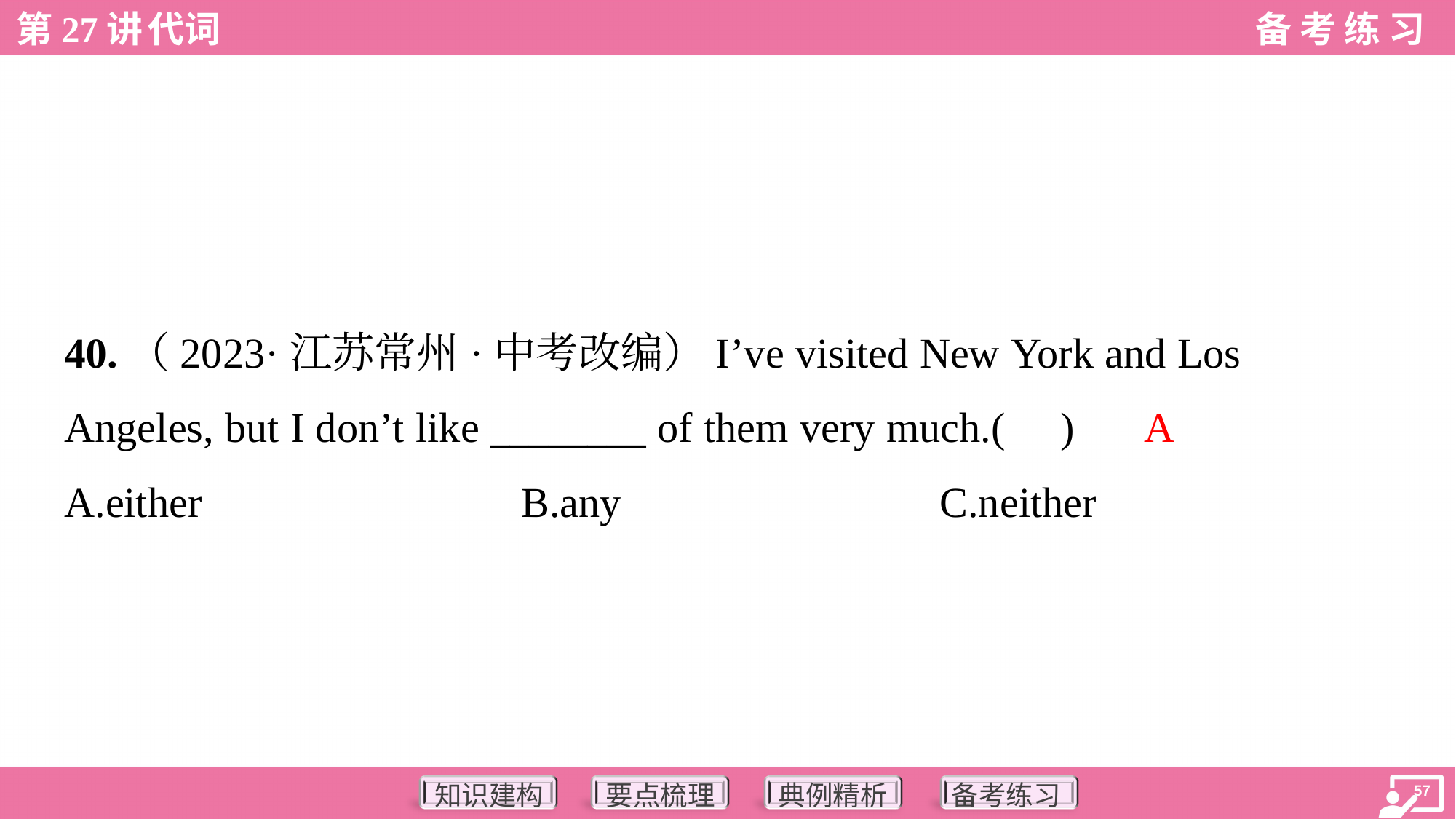

40.（2023·江苏常州·中考改编）I’ve visited New York and Los
Angeles, but I don’t like ________ of them very much.(     )
A
A.either	B.any	C.neither